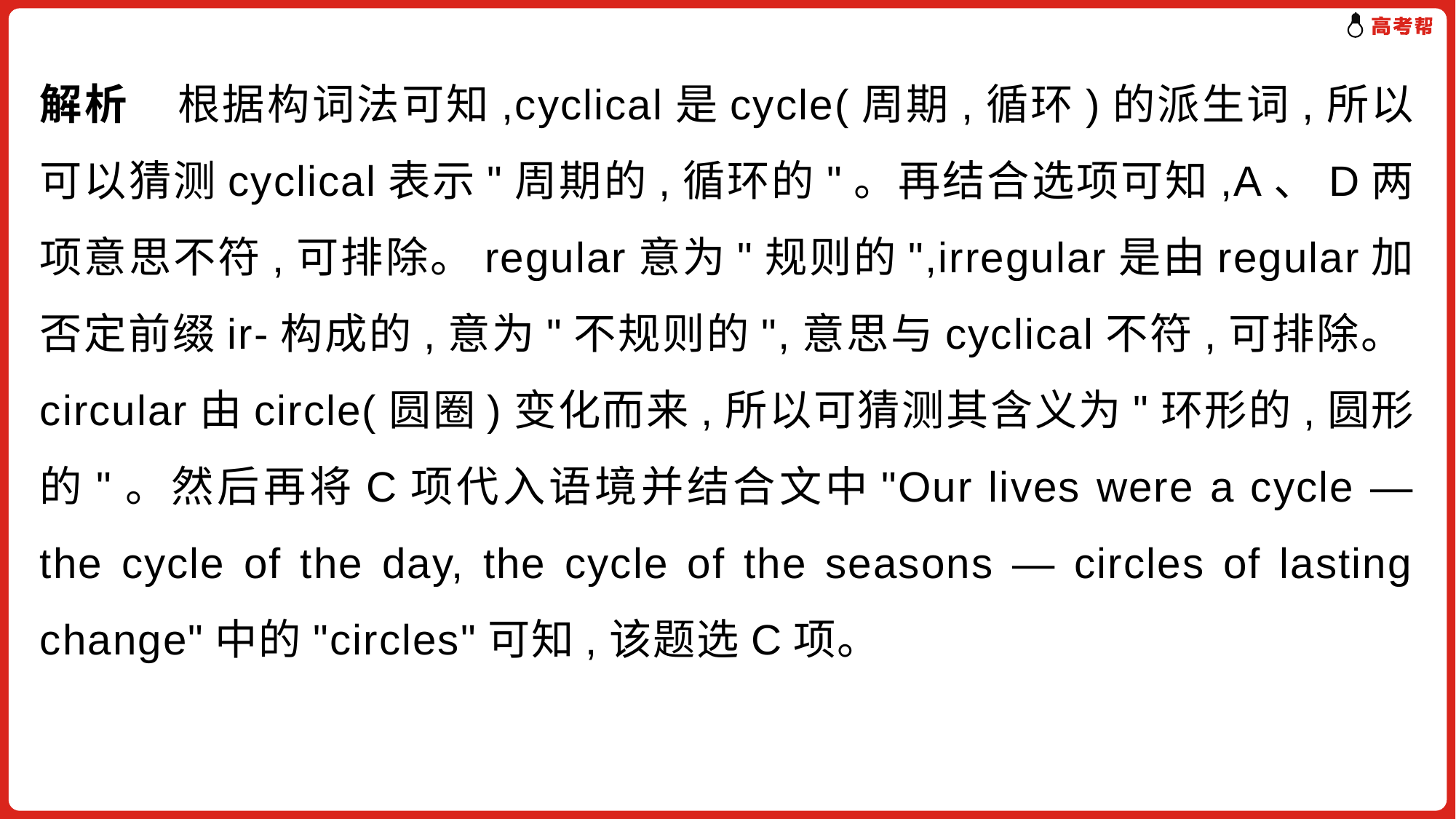

解析    根据构词法可知,cyclical是cycle(周期,循环)的派生词,所以可以猜测cyclical表示"周期的,循环的"。再结合选项可知,A、D两项意思不符,可排除。regular意为"规则的",irregular是由regular加否定前缀ir-构成的,意为"不规则的",意思与cyclical不符,可排除。circular由circle(圆圈)变化而来,所以可猜测其含义为"环形的,圆形的"。然后再将C项代入语境并结合文中"Our lives were a cycle — the cycle of the day, the cycle of the seasons — circles of lasting change"中的"circles"可知,该题选C项。